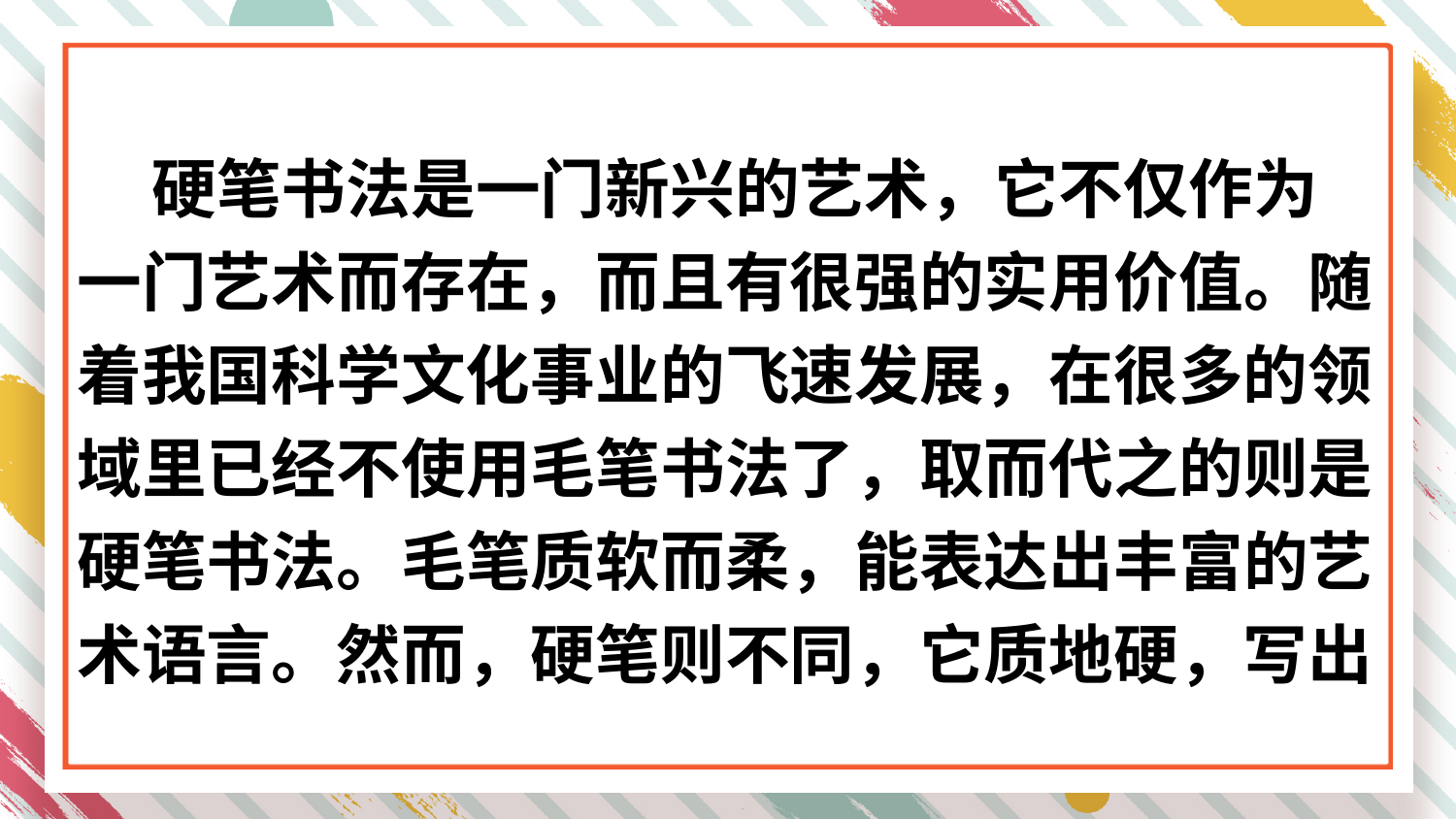

硬笔书法是一门新兴的艺术，它不仅作为一门艺术而存在，而且有很强的实用价值。随着我国科学文化事业的飞速发展，在很多的领域里已经不使用毛笔书法了，取而代之的则是硬笔书法。毛笔质软而柔，能表达出丰富的艺术语言。然而，硬笔则不同，它质地硬，写出